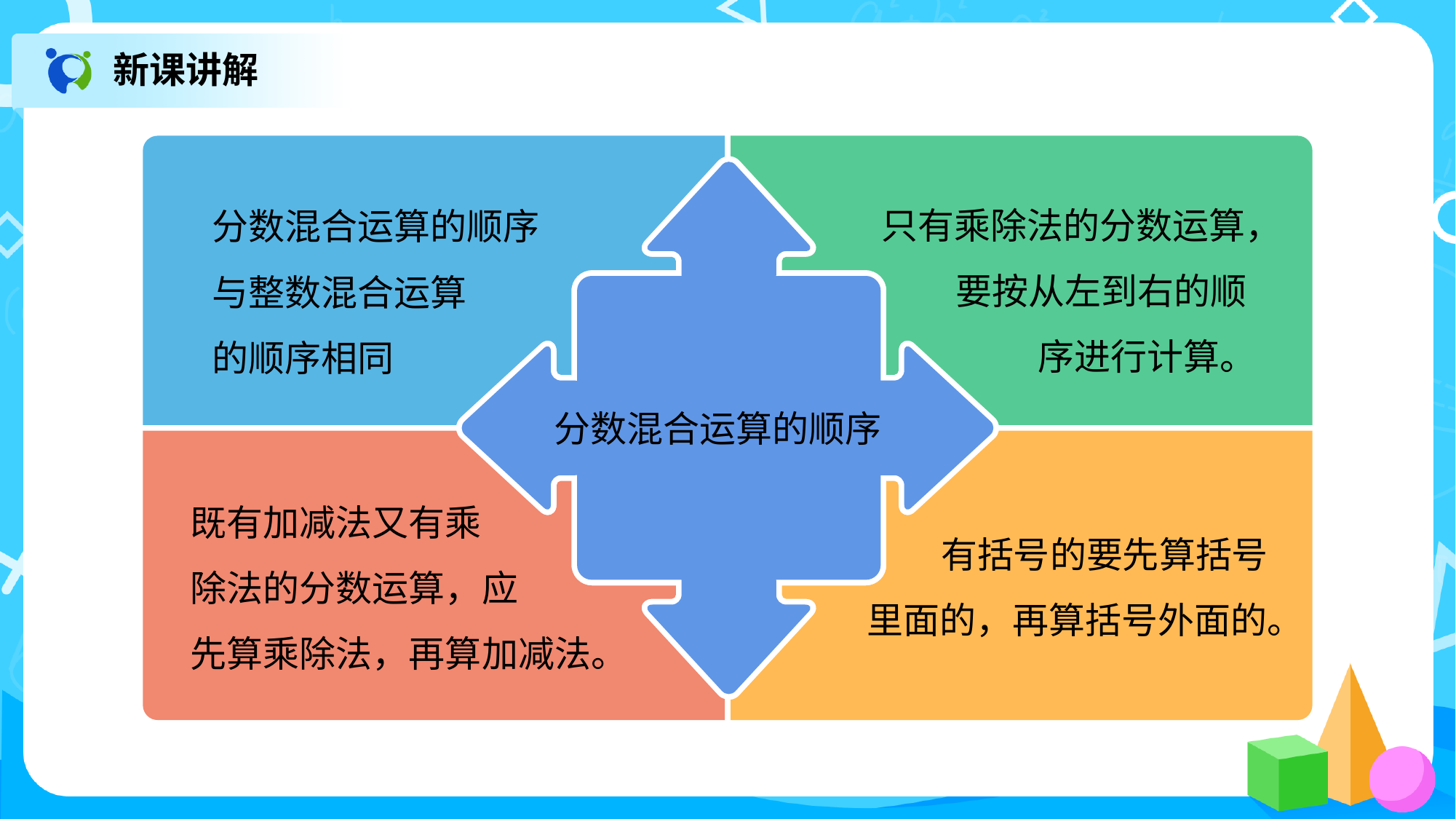

新课讲解

分数混合运算的顺序
与整数混合运算
的顺序相同

只有乘除法的分数运算，
        要按从左到右的顺
                  序进行计算。

分数混合运算的顺序

既有加减法又有乘
除法的分数运算，应
先算乘除法，再算加减法。

        有括号的要先算括号
里面的，再算括号外面的。